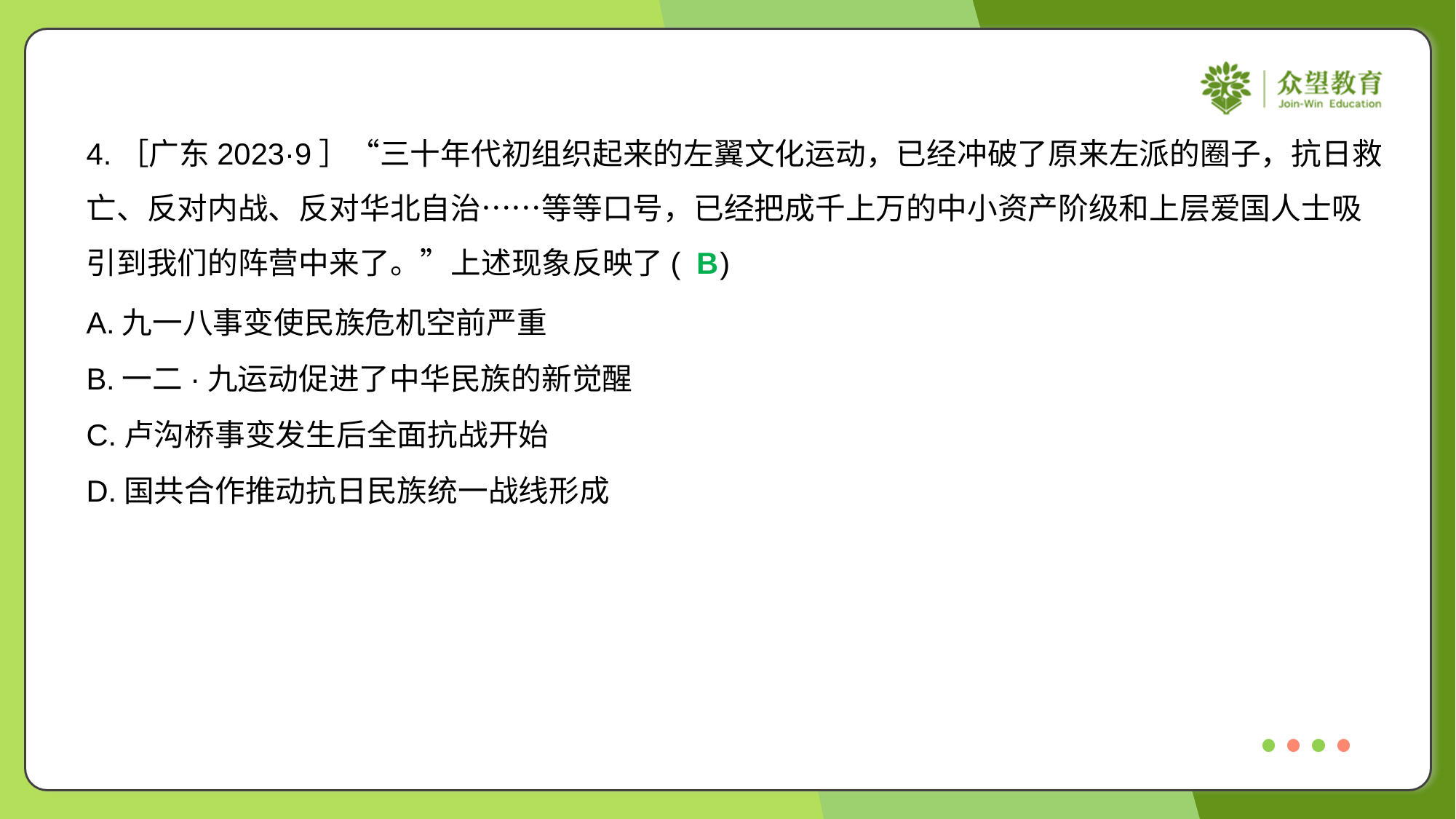

4.［广东2023·9］“三十年代初组织起来的左翼文化运动，已经冲破了原来左派的圈子，抗日救
亡、反对内战、反对华北自治……等等口号，已经把成千上万的中小资产阶级和上层爱国人士吸
引到我们的阵营中来了。”上述现象反映了(     )
B
A.九一八事变使民族危机空前严重
B.一二·九运动促进了中华民族的新觉醒
C.卢沟桥事变发生后全面抗战开始
D.国共合作推动抗日民族统一战线形成